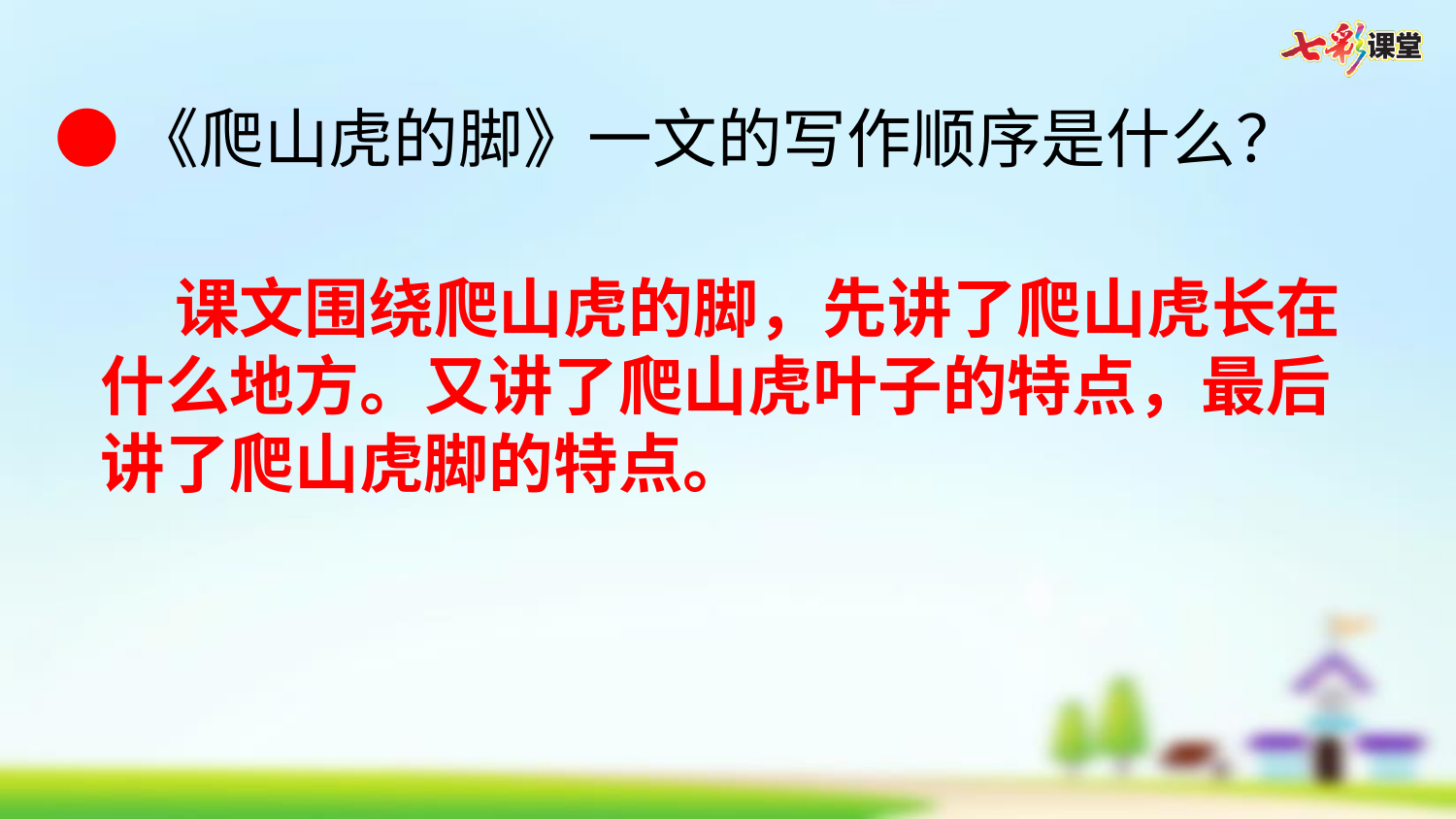

●《爬山虎的脚》一文的写作顺序是什么？
    课文围绕爬山虎的脚，先讲了爬山虎长在什么地方。又讲了爬山虎叶子的特点，最后讲了爬山虎脚的特点。